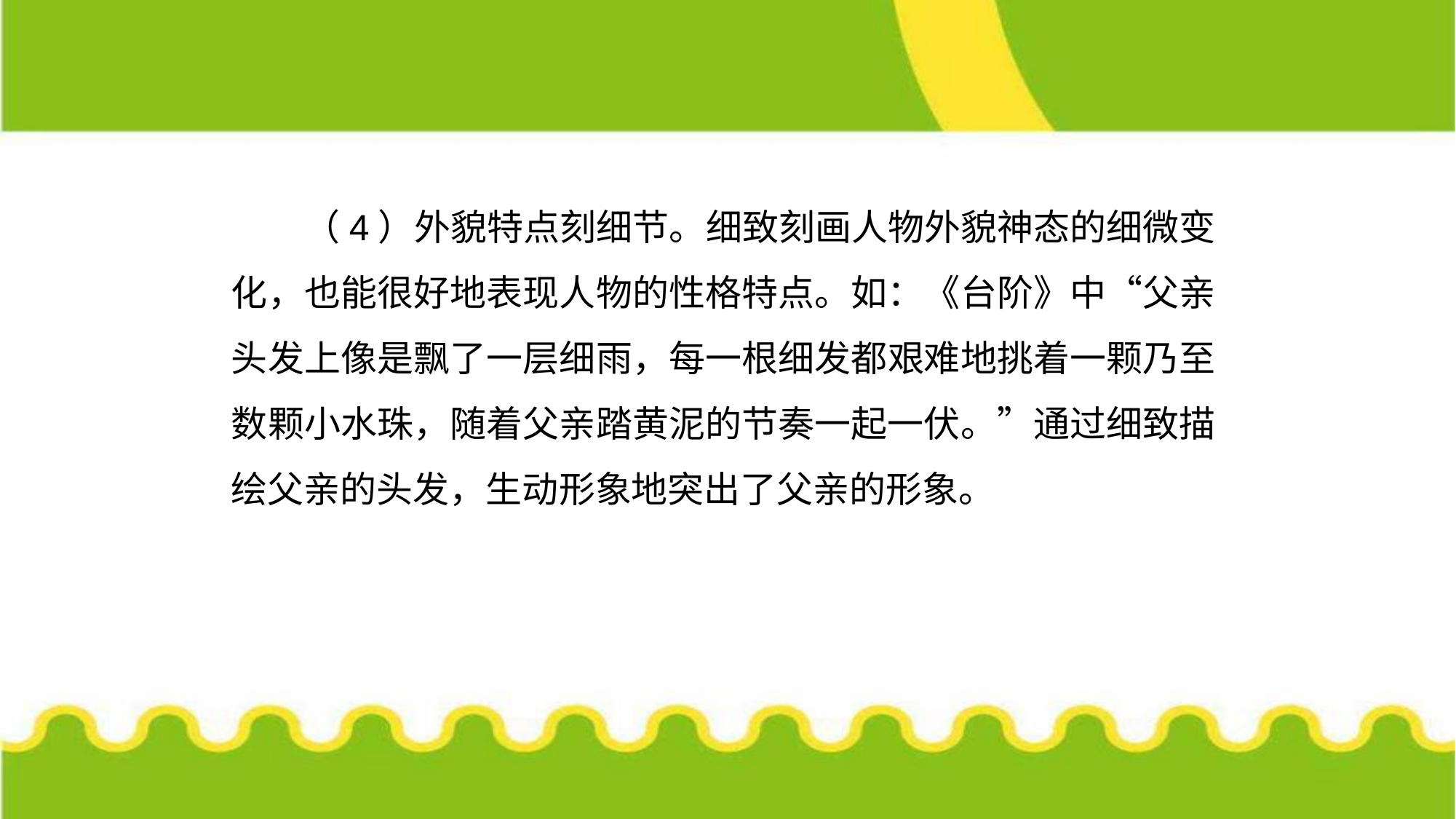

（4）外貌特点刻细节。细致刻画人物外貌神态的细微变化，也能很好地表现人物的性格特点。如：《台阶》中“父亲头发上像是飘了一层细雨，每一根细发都艰难地挑着一颗乃至数颗小水珠，随着父亲踏黄泥的节奏一起一伏。”通过细致描绘父亲的头发，生动形象地突出了父亲的形象。